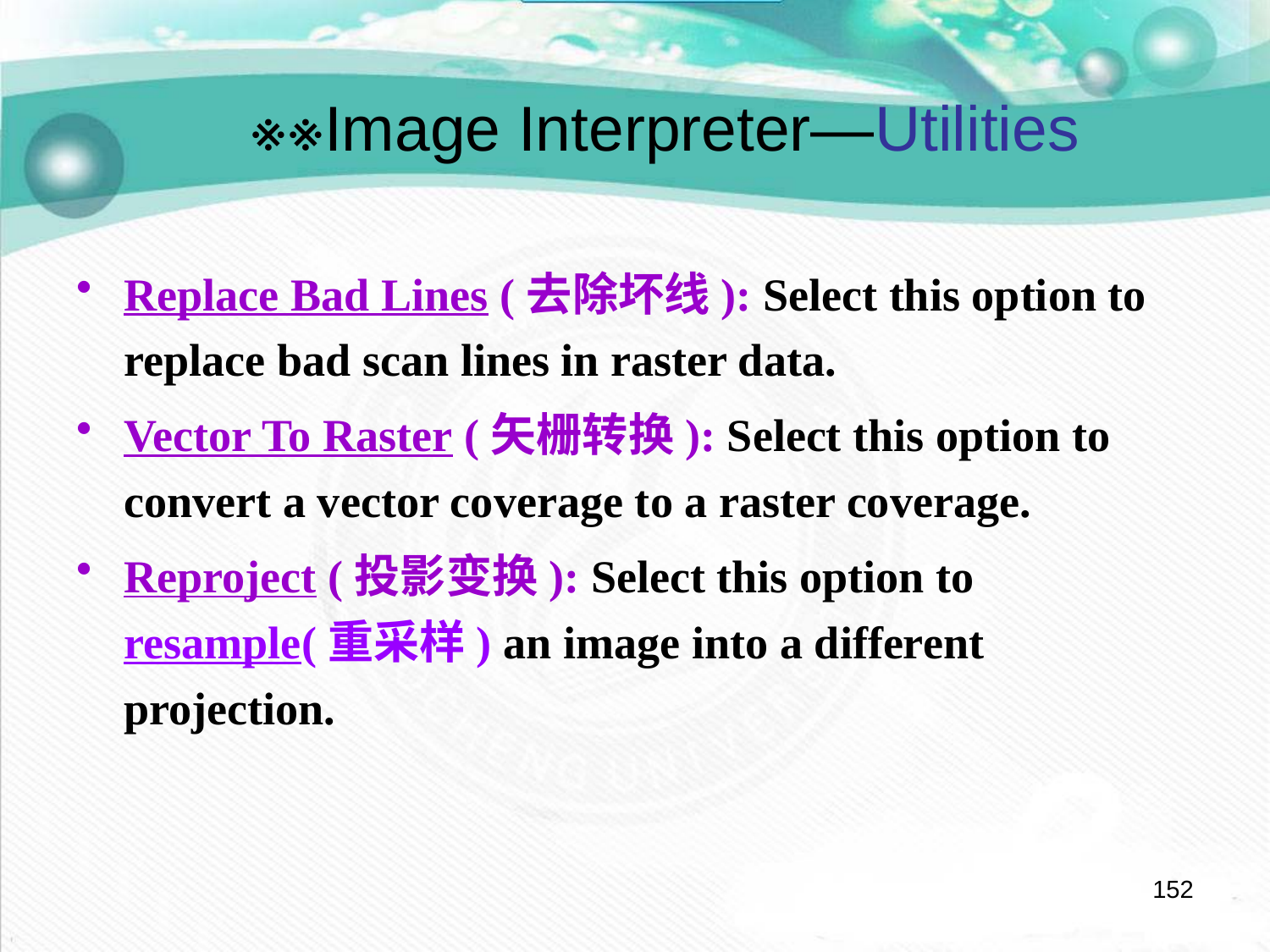

※※Image Interpreter—Utilities
Replace Bad Lines (去除坏线): Select this option to replace bad scan lines in raster data.
Vector To Raster (矢栅转换): Select this option to convert a vector coverage to a raster coverage.
Reproject (投影变换): Select this option to resample(重采样) an image into a different projection.
152